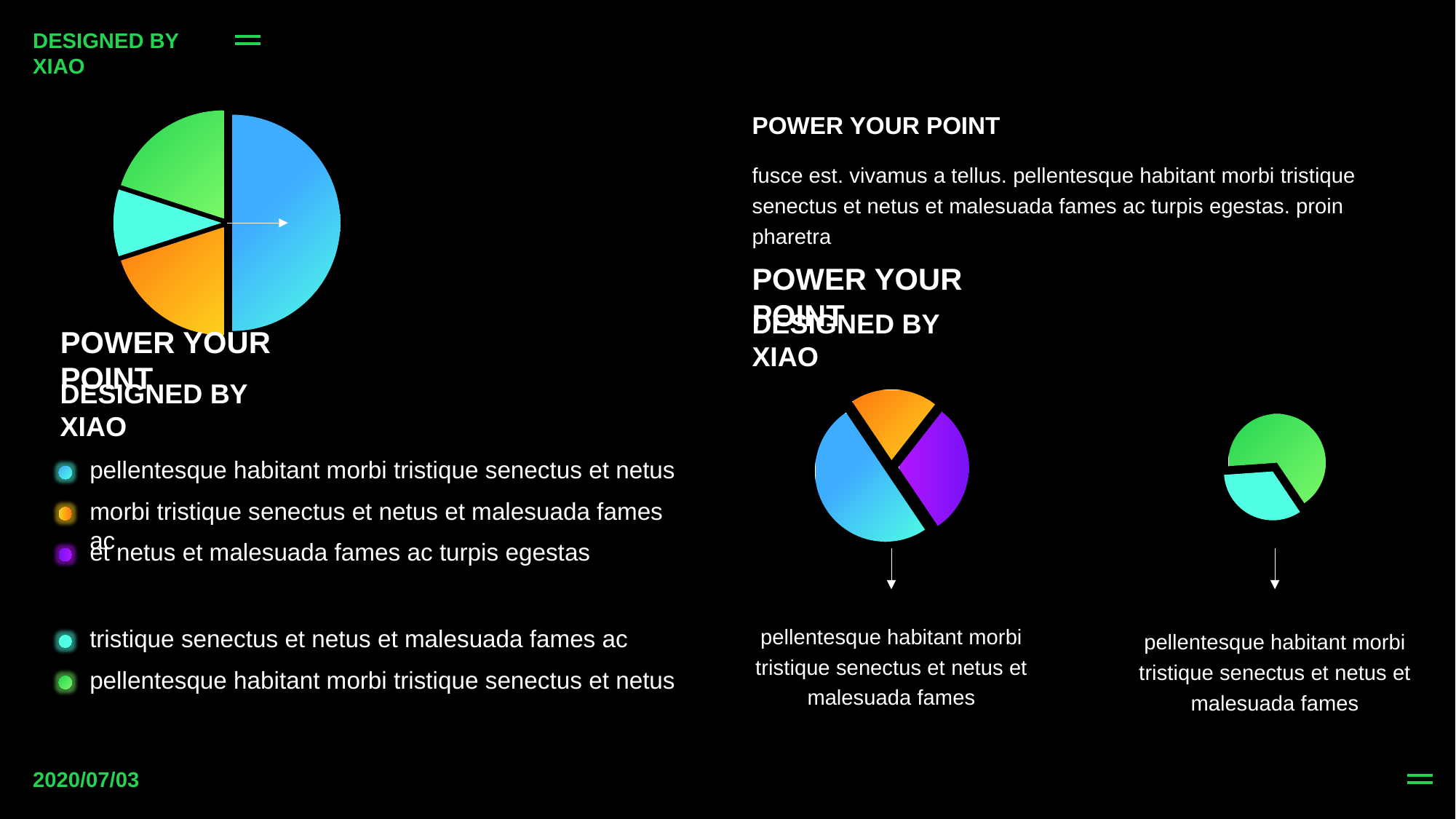

DESIGNED BY XIAO

[unsupported chart]

POWER YOUR POINT
fusce est. vivamus a tellus. pellentesque habitant morbi tristique senectus et netus et malesuada fames ac turpis egestas. proin pharetra
POWER YOUR POINT
DESIGNED BY XIAO
POWER YOUR POINT
DESIGNED BY XIAO

### Chart

| Category | 销售额 |
|---|---|
| 第一季度 | 5.0 |
| 第二季度 | 2.0 |
| 第三季度 | 3.0 |

### Chart

| Category | 销售额 |
|---|---|
| 第一季度 | 1.0 |
| 第二季度 | 2.0 |
pellentesque habitant morbi tristique senectus et netus

morbi tristique senectus et netus et malesuada fames ac

et netus et malesuada fames ac turpis egestas

pellentesque habitant morbi tristique senectus et netus et malesuada fames
tristique senectus et netus et malesuada fames ac
pellentesque habitant morbi tristique senectus et netus et malesuada fames

pellentesque habitant morbi tristique senectus et netus

2020/07/03